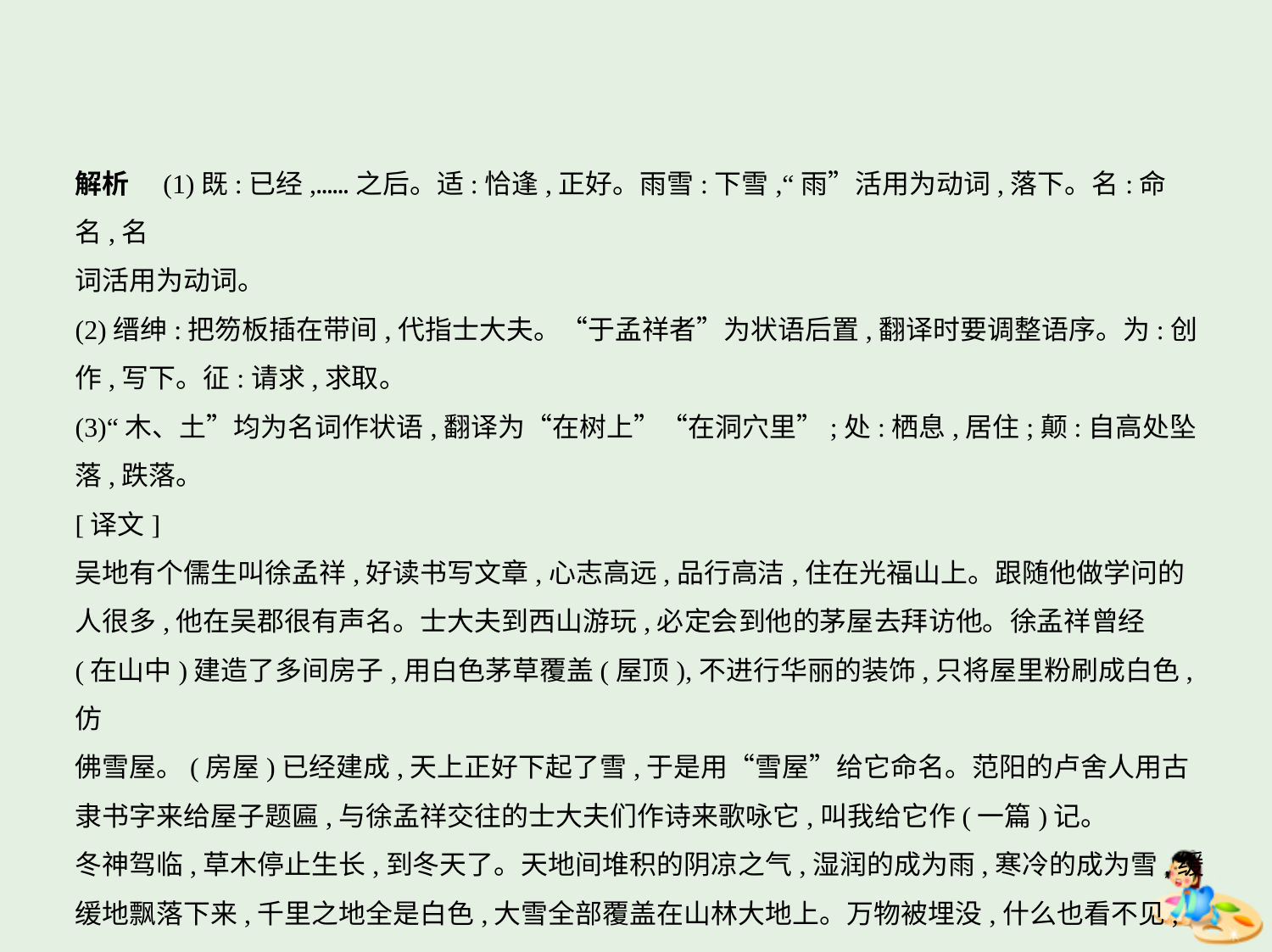

解析　(1)既:已经,……之后。适:恰逢,正好。雨雪:下雪,“雨”活用为动词,落下。名:命名,名
词活用为动词。
(2)缙绅:把笏板插在带间,代指士大夫。“于孟祥者”为状语后置,翻译时要调整语序。为:创
作,写下。征:请求,求取。
(3)“木、土”均为名词作状语,翻译为“在树上”“在洞穴里”;处:栖息,居住;颠:自高处坠
落,跌落。
[译文]
吴地有个儒生叫徐孟祥,好读书写文章,心志高远,品行高洁,住在光福山上。跟随他做学问的
人很多,他在吴郡很有声名。士大夫到西山游玩,必定会到他的茅屋去拜访他。徐孟祥曾经
(在山中)建造了多间房子,用白色茅草覆盖(屋顶),不进行华丽的装饰,只将屋里粉刷成白色,仿
佛雪屋。(房屋)已经建成,天上正好下起了雪,于是用“雪屋”给它命名。范阳的卢舍人用古
隶书字来给屋子题匾,与徐孟祥交往的士大夫们作诗来歌咏它,叫我给它作(一篇)记。
冬神驾临,草木停止生长,到冬天了。天地间堆积的阴凉之气,湿润的成为雨,寒冷的成为雪,缓
缓地飘落下来,千里之地全是白色,大雪全部覆盖在山林大地上。万物被埋没,什么也看不见,